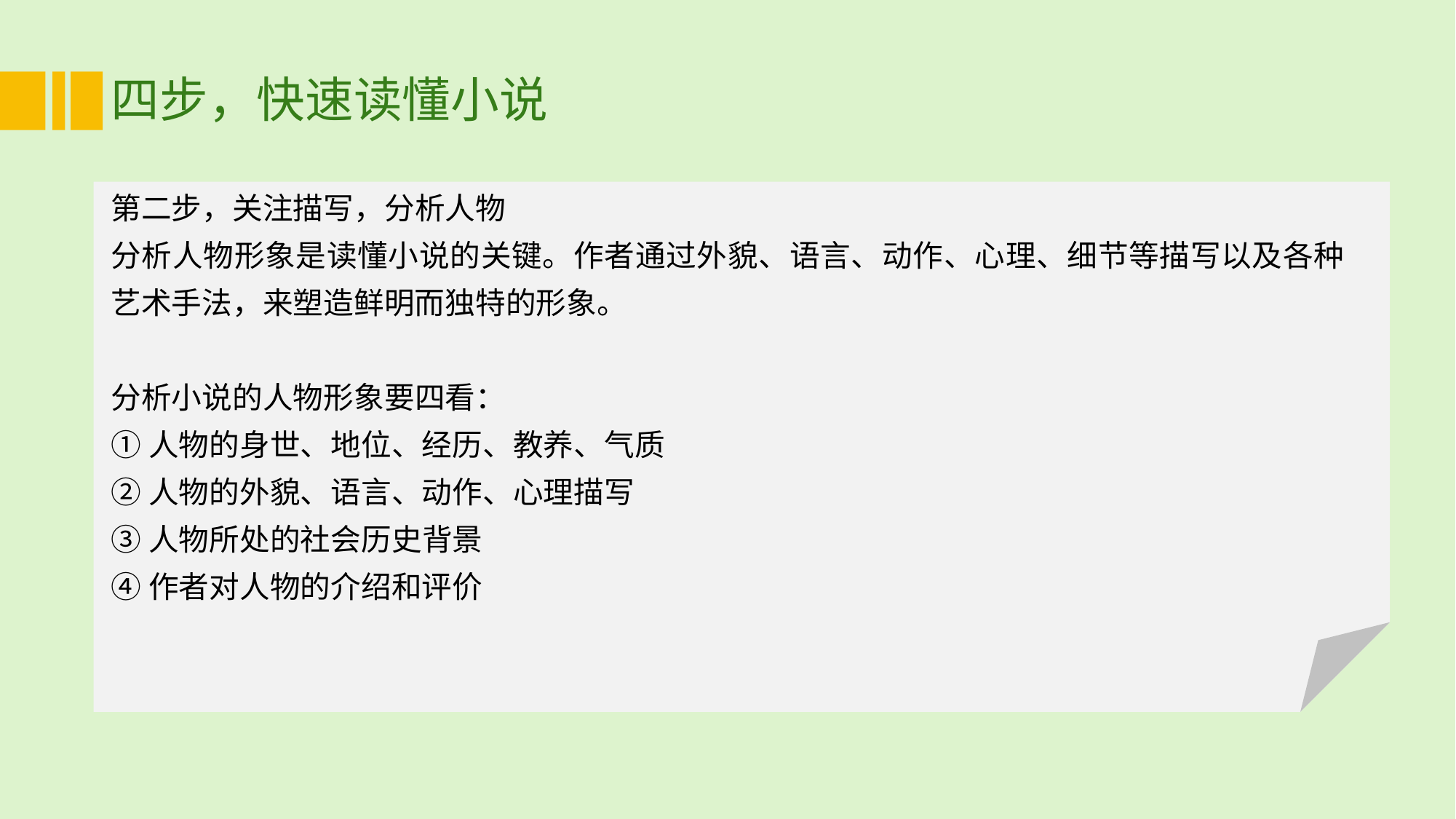

# 四步，快速读懂小说
第二步，关注描写，分析人物
分析人物形象是读懂小说的关键。作者通过外貌、语言、动作、心理、细节等描写以及各种艺术手法，来塑造鲜明而独特的形象。

分析小说的人物形象要四看：
①人物的身世、地位、经历、教养、气质
②人物的外貌、语言、动作、心理描写
③人物所处的社会历史背景
④作者对人物的介绍和评价